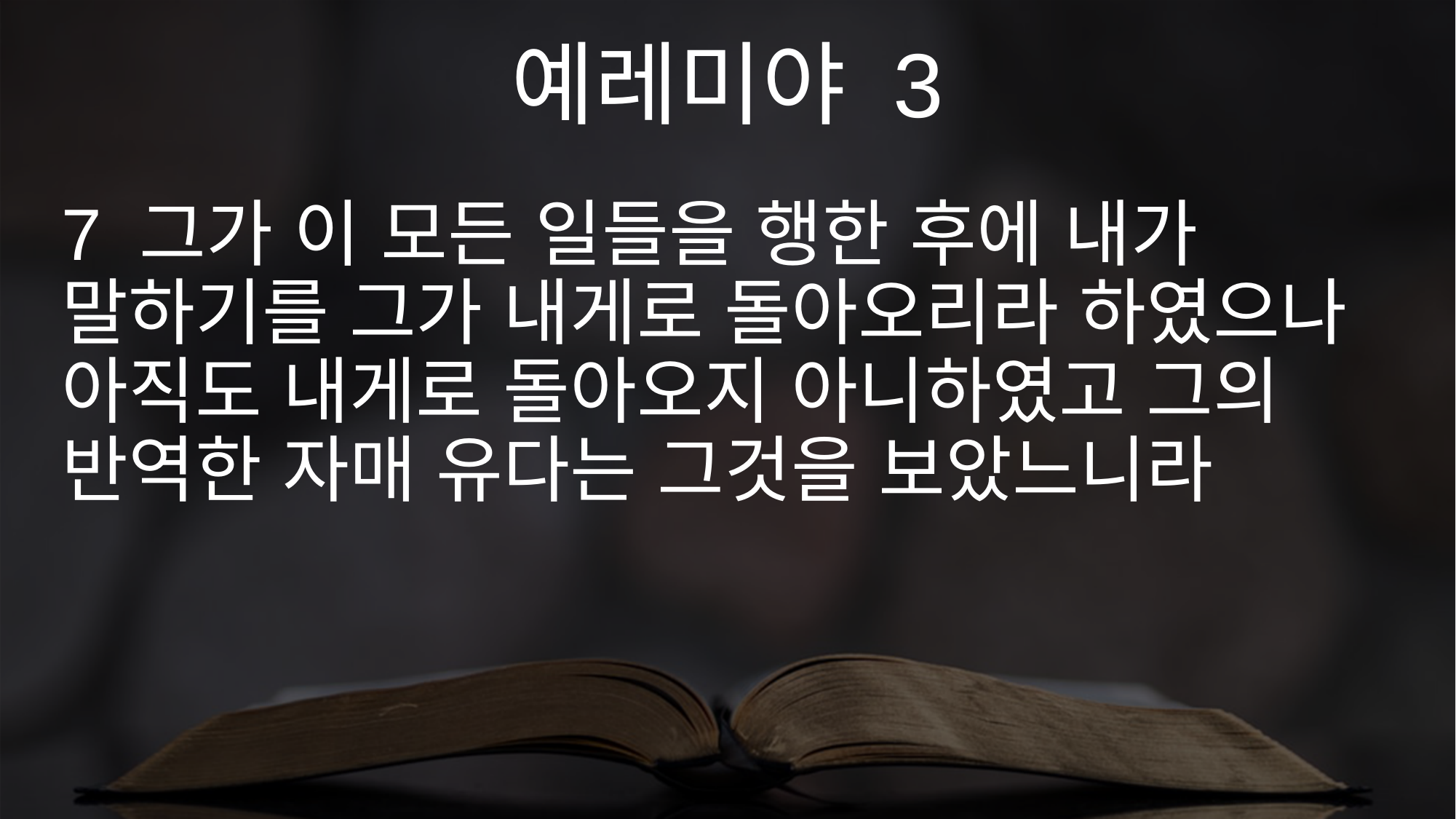

예레미야 3
7 그가 이 모든 일들을 행한 후에 내가 말하기를 그가 내게로 돌아오리라 하였으나 아직도 내게로 돌아오지 아니하였고 그의 반역한 자매 유다는 그것을 보았느니라